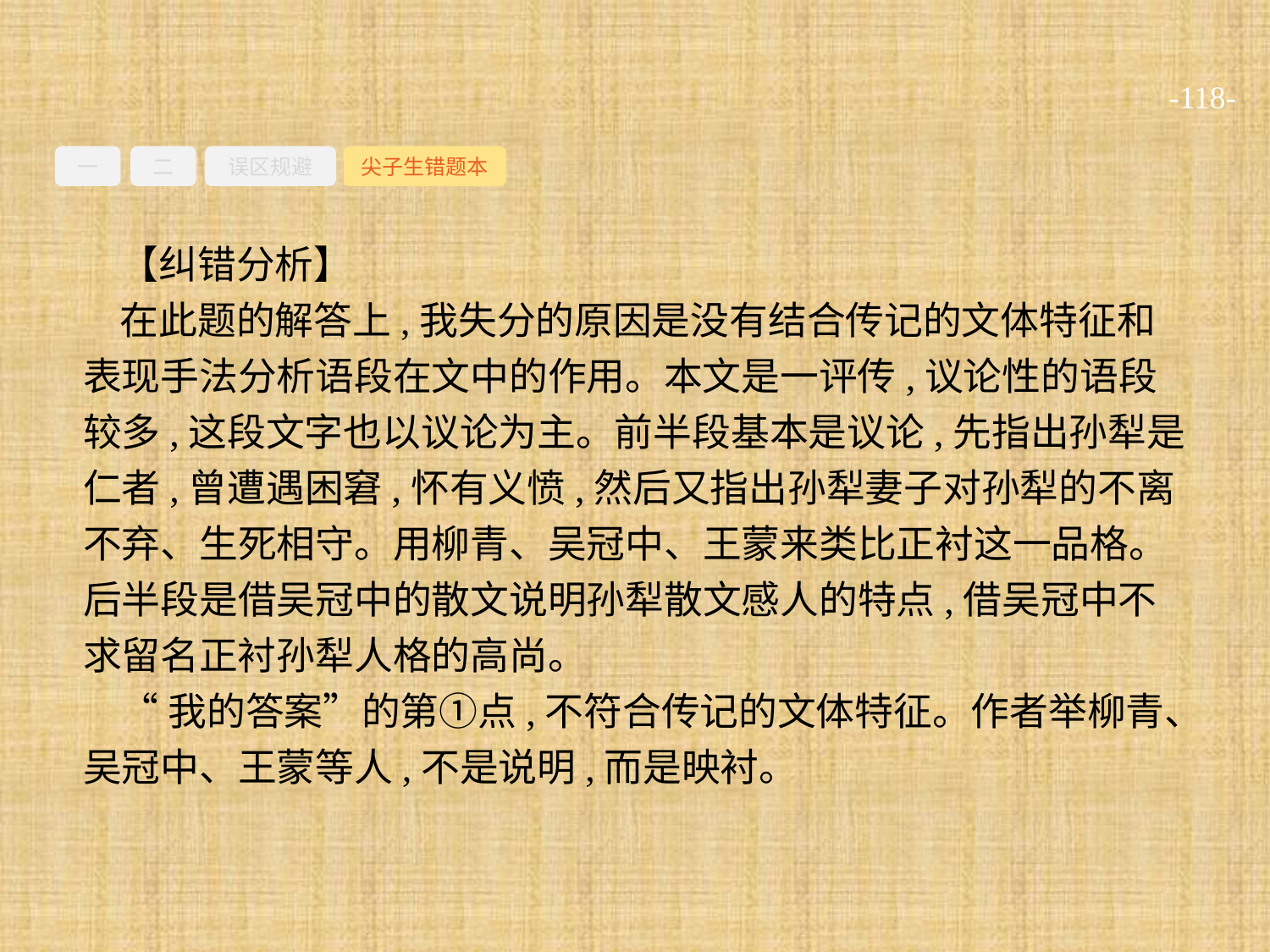

-118-
一
二
误区规避
尖子生错题本
【纠错分析】
在此题的解答上,我失分的原因是没有结合传记的文体特征和表现手法分析语段在文中的作用。本文是一评传,议论性的语段较多,这段文字也以议论为主。前半段基本是议论,先指出孙犁是仁者,曾遭遇困窘,怀有义愤,然后又指出孙犁妻子对孙犁的不离不弃、生死相守。用柳青、吴冠中、王蒙来类比正衬这一品格。后半段是借吴冠中的散文说明孙犁散文感人的特点,借吴冠中不求留名正衬孙犁人格的高尚。
“我的答案”的第①点,不符合传记的文体特征。作者举柳青、吴冠中、王蒙等人,不是说明,而是映衬。